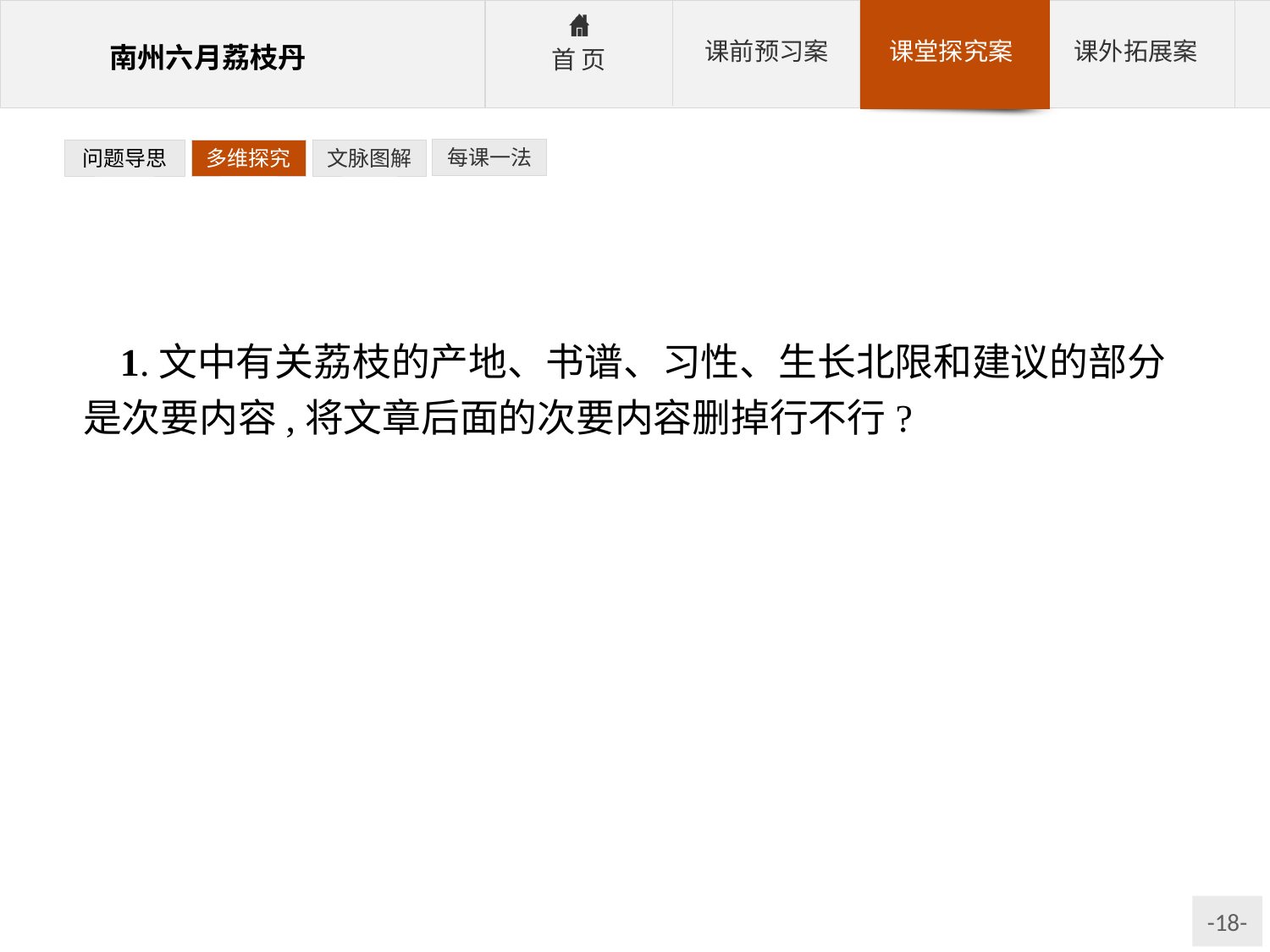

每课一法
问题导思
多维探究
文脉图解
1.文中有关荔枝的产地、书谱、习性、生长北限和建议的部分是次要内容,将文章后面的次要内容删掉行不行?
提示:本题主要分析文章后面内容的作用。可从结构、内容等角度分析。对一篇文章而言,不管是主要内容还是次要内容都是必要的;从内容角度讲,本文说明介绍荔枝,后面内容也与荔枝有关,并且能直接体现作者的写作意图。